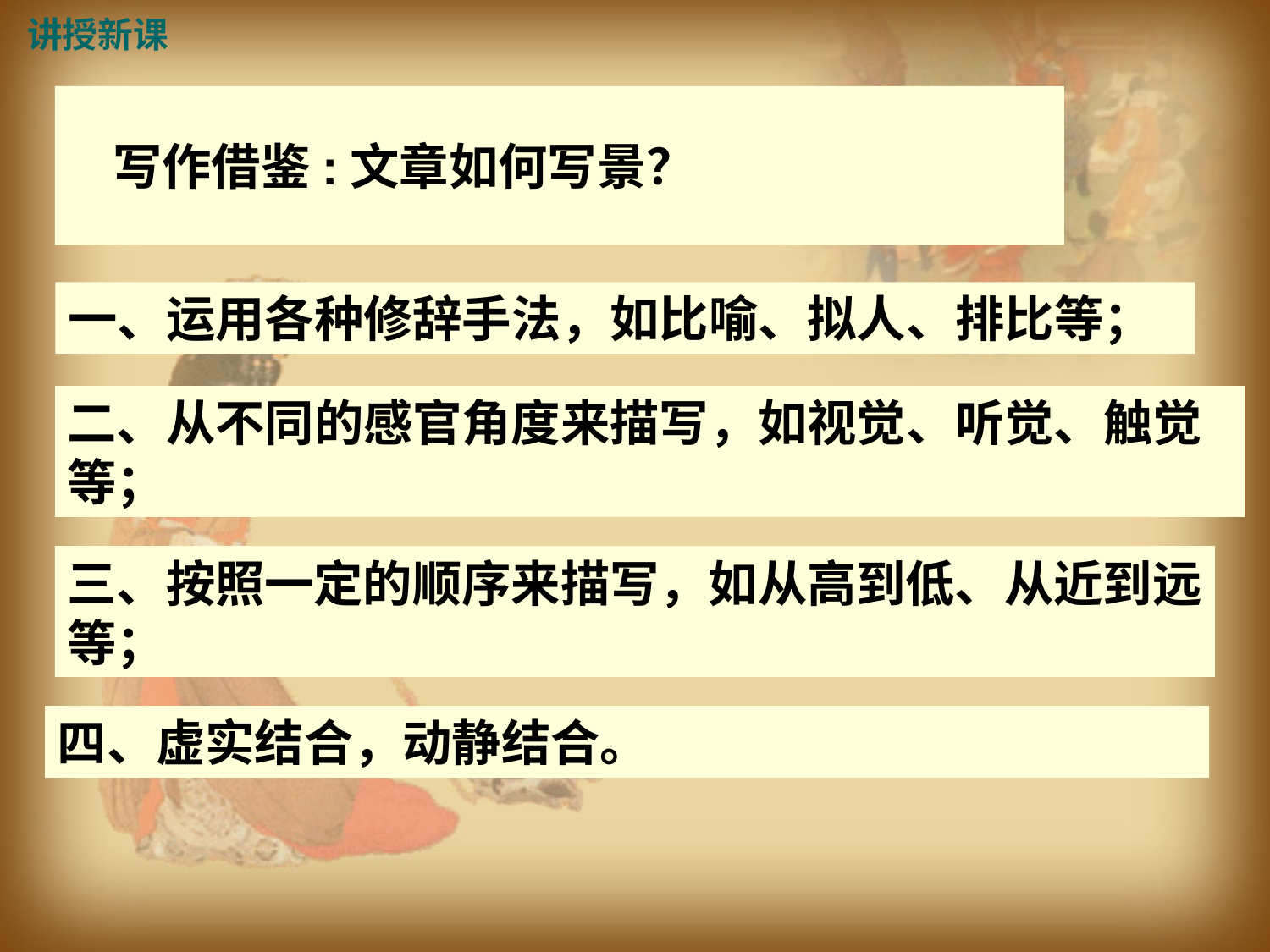

讲授新课
   写作借鉴:文章如何写景？
一、运用各种修辞手法，如比喻、拟人、排比等；
二、从不同的感官角度来描写，如视觉、听觉、触觉等；
三、按照一定的顺序来描写，如从高到低、从近到远等；
四、虚实结合，动静结合。